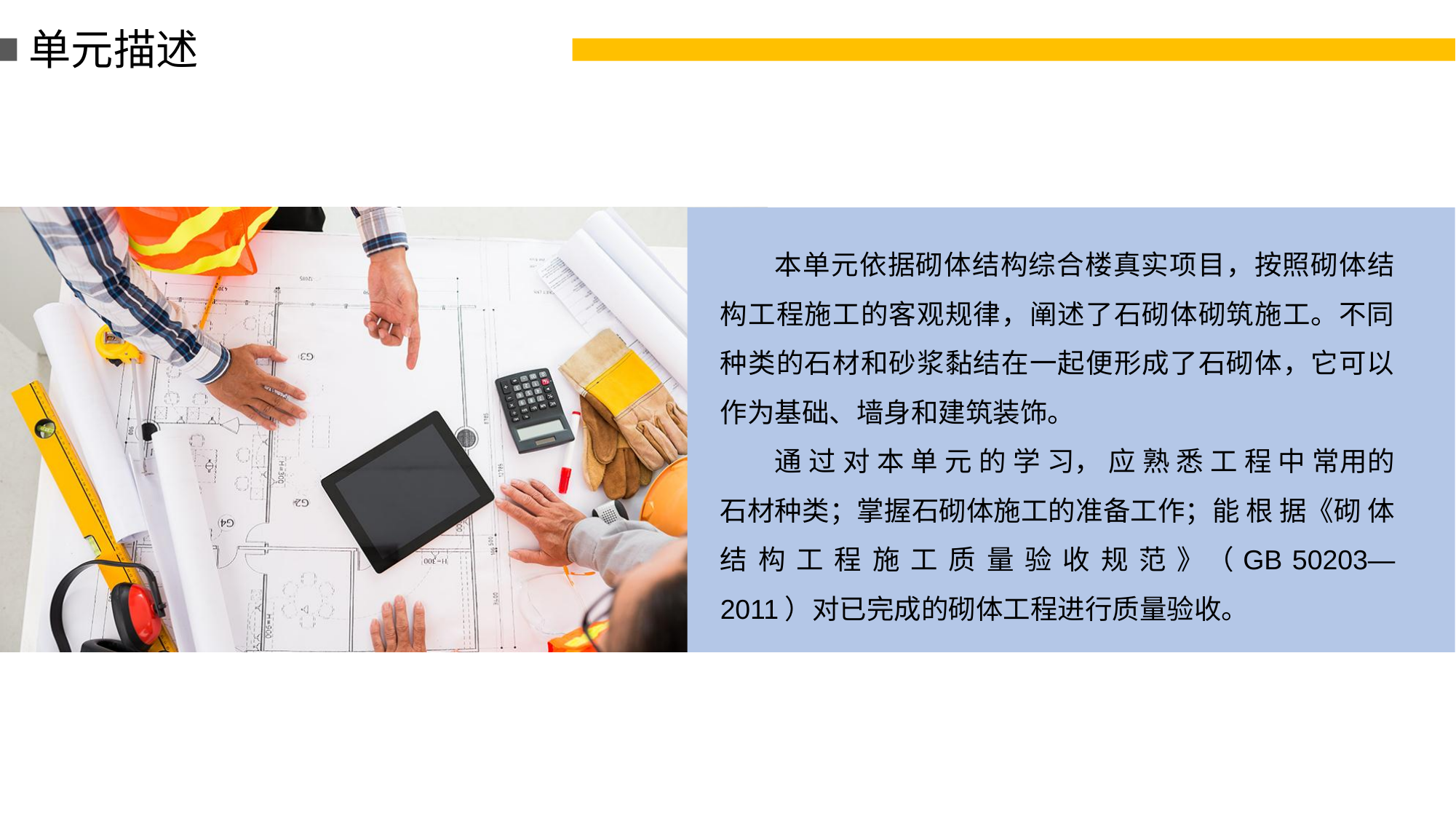

单元描述

本单元依据砌体结构综合楼真实项目，按照砌体结构工程施工的客观规律，阐述了石砌体砌筑施工。不同种类的石材和砂浆黏结在一起便形成了石砌体，它可以作为基础、墙身和建筑装饰。
通 过 对 本 单 元 的 学 习， 应 熟 悉 工 程 中 常用的石材种类；掌握石砌体施工的准备工作；能 根 据《砌 体 结 构 工 程 施 工 质 量 验 收 规 范 》（GB 50203—2011）对已完成的砌体工程进行质量验收。